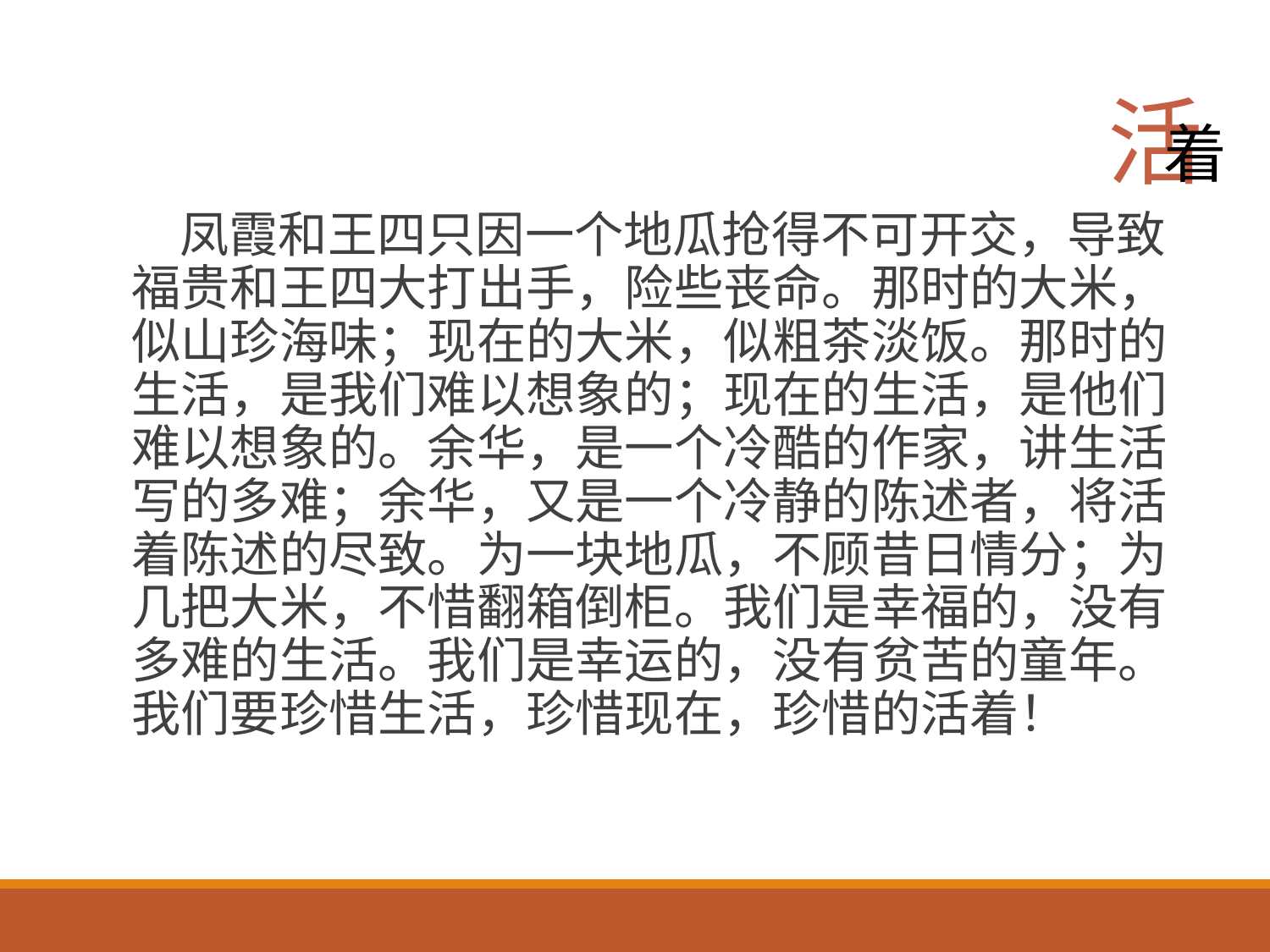

活
着
    凤霞和王四只因一个地瓜抢得不可开交，导致福贵和王四大打出手，险些丧命。那时的大米，似山珍海味；现在的大米，似粗茶淡饭。那时的生活，是我们难以想象的；现在的生活，是他们难以想象的。余华，是一个冷酷的作家，讲生活写的多难；余华，又是一个冷静的陈述者，将活着陈述的尽致。为一块地瓜，不顾昔日情分；为几把大米，不惜翻箱倒柜。我们是幸福的，没有多难的生活。我们是幸运的，没有贫苦的童年。我们要珍惜生活，珍惜现在，珍惜的活着！